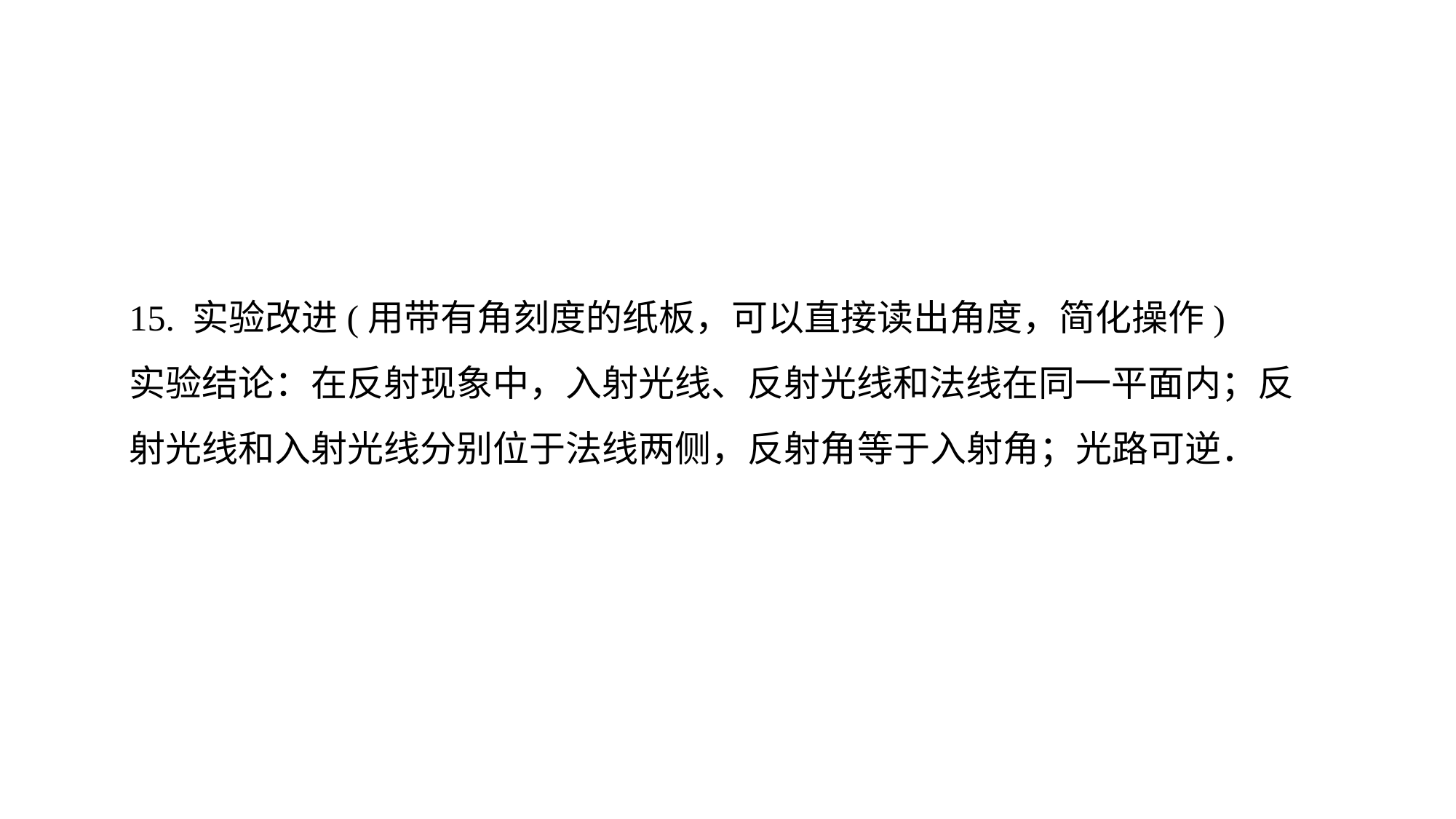

15. 实验改进(用带有角刻度的纸板，可以直接读出角度，简化操作)实验结论：在反射现象中，入射光线、反射光线和法线在同一平面内；反射光线和入射光线分别位于法线两侧，反射角等于入射角；光路可逆．